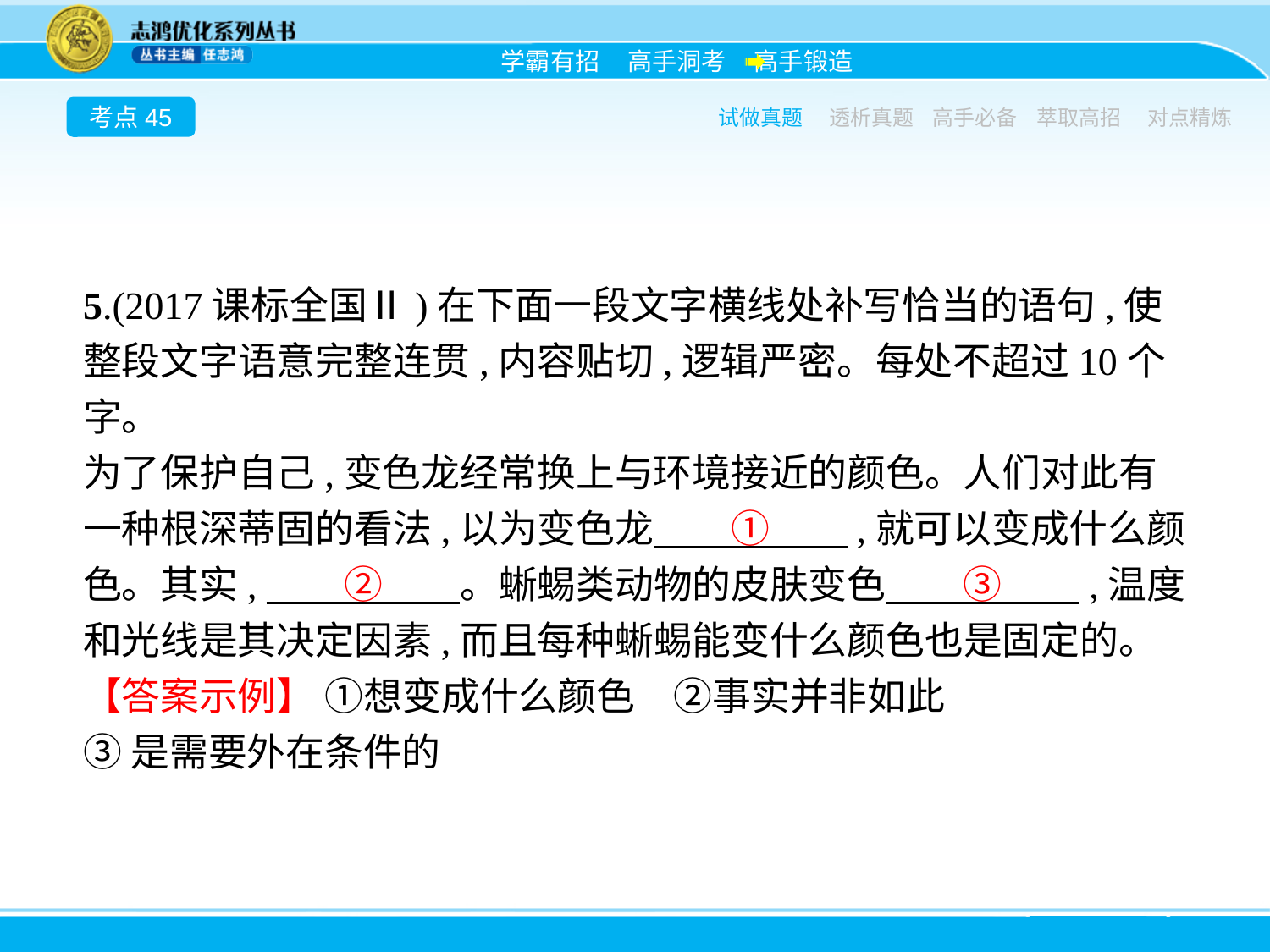

考点45
试做真题
透析真题
高手必备
萃取高招
对点精炼
5.(2017课标全国Ⅱ)在下面一段文字横线处补写恰当的语句,使整段文字语意完整连贯,内容贴切,逻辑严密。每处不超过10个字。
为了保护自己,变色龙经常换上与环境接近的颜色。人们对此有一种根深蒂固的看法,以为变色龙　　①　　,就可以变成什么颜色。其实,　　②　　。蜥蜴类动物的皮肤变色　　③　　,温度和光线是其决定因素,而且每种蜥蜴能变什么颜色也是固定的。
【答案示例】 ①想变成什么颜色　②事实并非如此
③是需要外在条件的